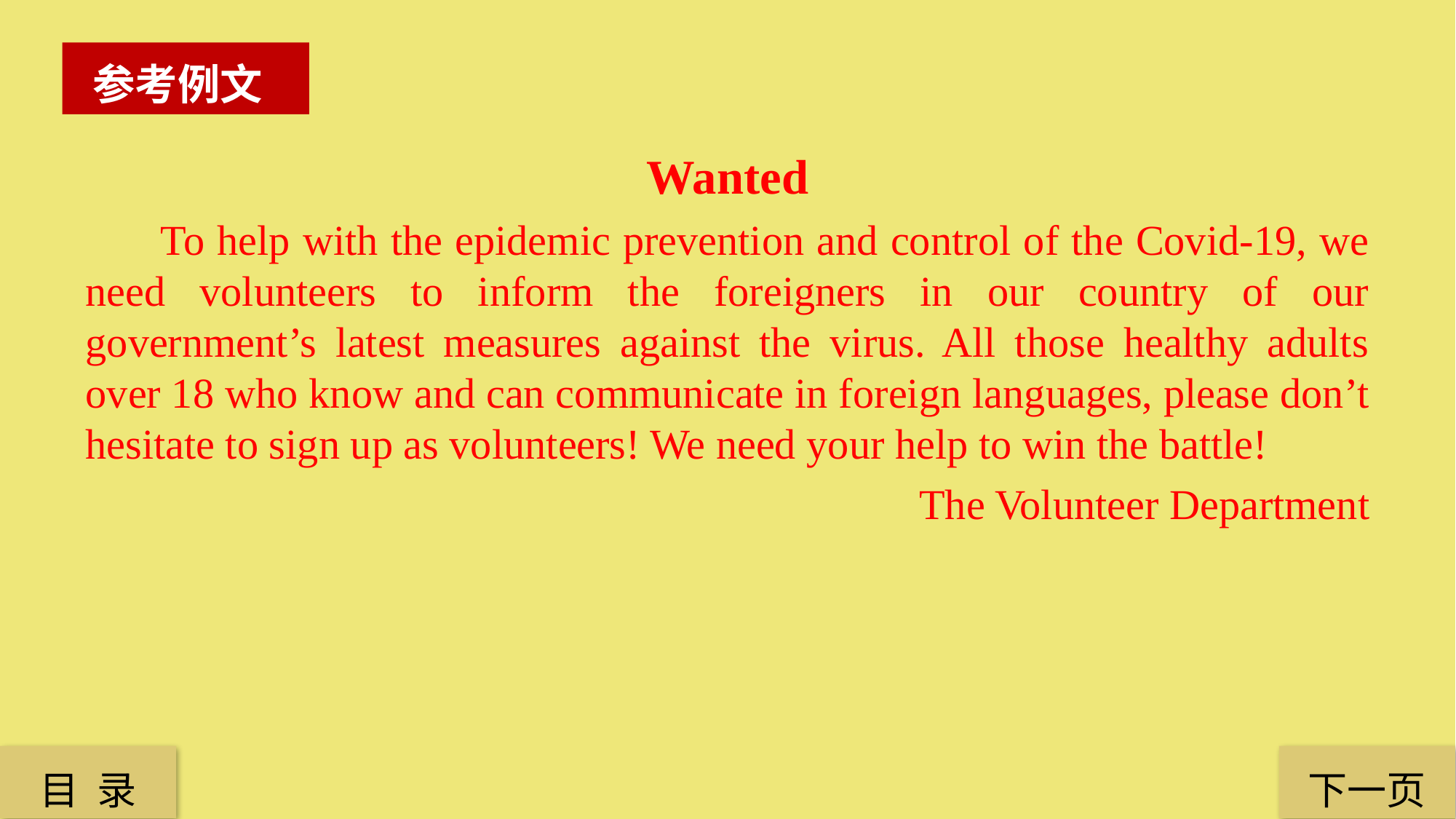

参考例文
Wanted
      To help with the epidemic prevention and control of the Covid-19, we need volunteers to inform the foreigners in our country of our government’s latest measures against the virus. All those healthy adults over 18 who know and can communicate in foreign languages, please don’t hesitate to sign up as volunteers! We need your help to win the battle!
The Volunteer Department